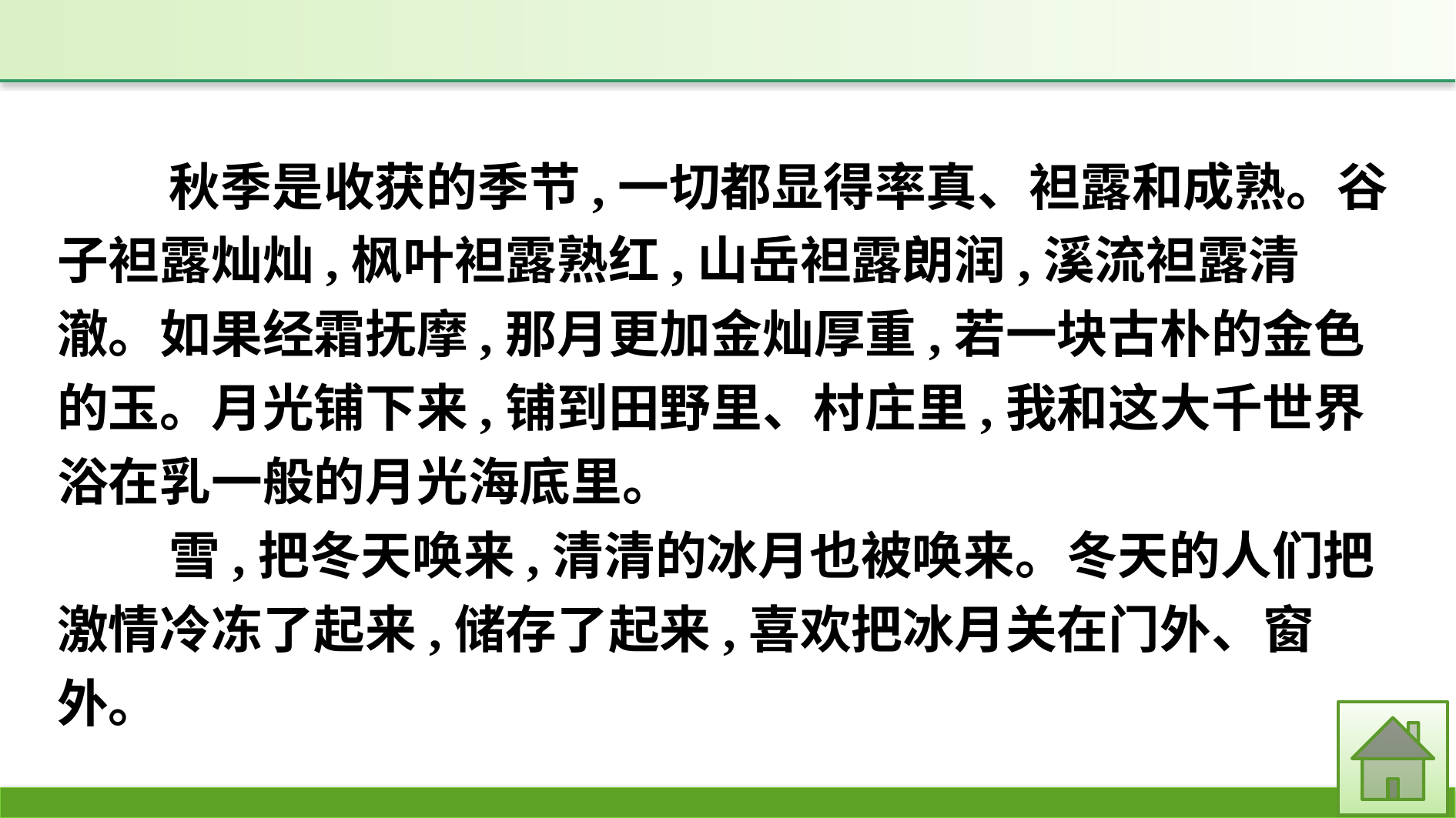

秋季是收获的季节,一切都显得率真、袒露和成熟。谷子袒露灿灿,枫叶袒露熟红,山岳袒露朗润,溪流袒露清澈。如果经霜抚摩,那月更加金灿厚重,若一块古朴的金色的玉。月光铺下来,铺到田野里、村庄里,我和这大千世界浴在乳一般的月光海底里。
雪,把冬天唤来,清清的冰月也被唤来。冬天的人们把激情冷冻了起来,储存了起来,喜欢把冰月关在门外、窗外。